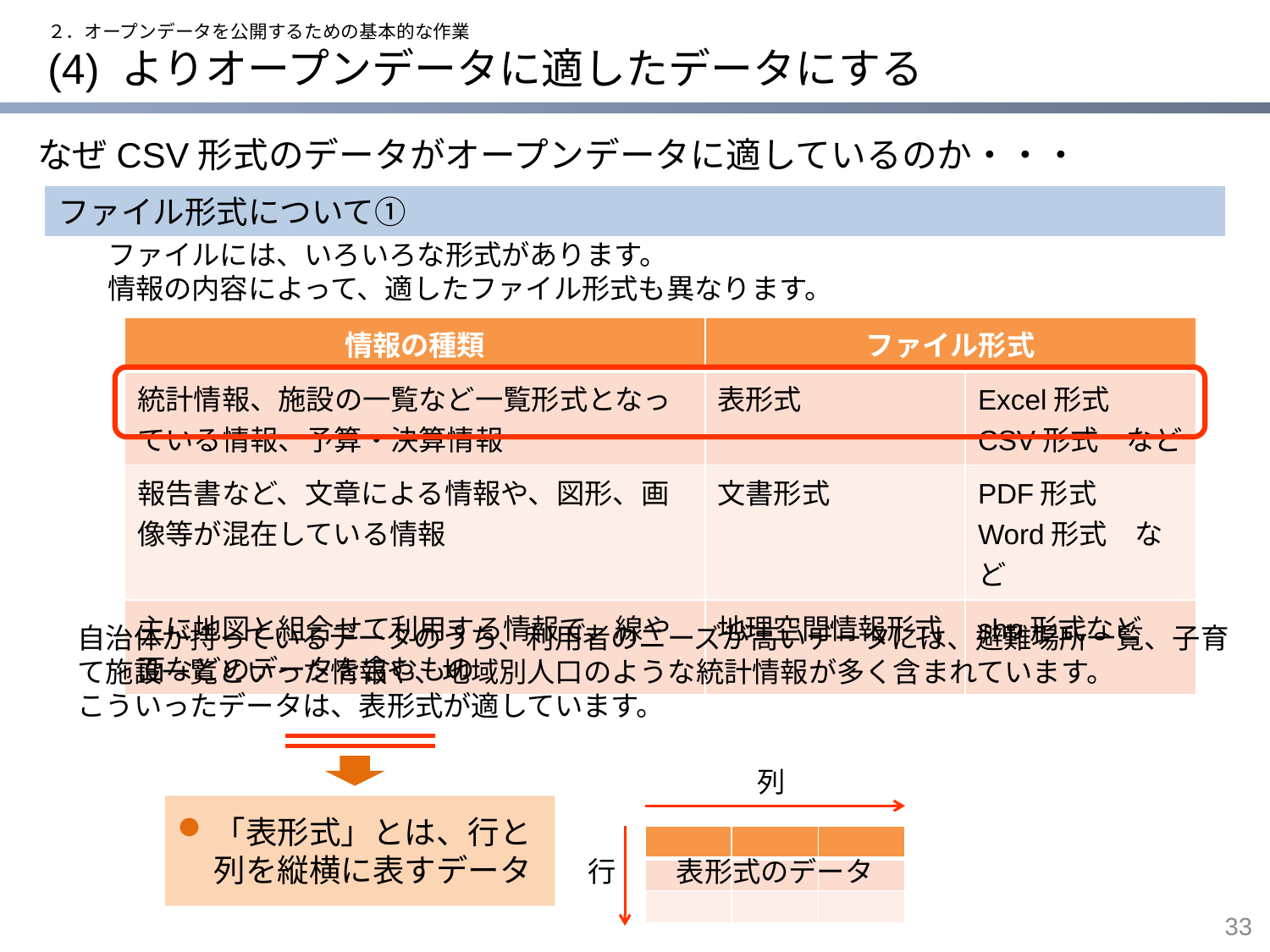

２．オープンデータを公開するための基本的な作業
# (4) よりオープンデータに適したデータにする
なぜCSV形式のデータがオープンデータに適しているのか・・・
ファイル形式について①
ファイルには、いろいろな形式があります。
情報の内容によって、適したファイル形式も異なります。
| 情報の種類 | ファイル形式 |  |
| --- | --- | --- |
| 統計情報、施設の一覧など一覧形式となっている情報、予算・決算情報 | 表形式 | Excel形式 CSV形式　など |
| 報告書など、文章による情報や、図形、画像等が混在している情報 | 文書形式 | PDF形式 Word形式　など |
| 主に地図と組合せて利用する情報で、線や面などのデータを含むもの | 地理空間情報形式 | shp形式など |

自治体が持っているデータのうち、利用者のニーズが高いデータには、避難場所一覧、子育て施設一覧といった情報や、地域別人口のような統計情報が多く含まれています。
こういったデータは、表形式が適しています。

列
「表形式」とは、⾏と列を縦横に表すデータ
|  |  |  |
| --- | --- | --- |
|  |  |  |
|  |  |  |
表形式のデータ
行
33